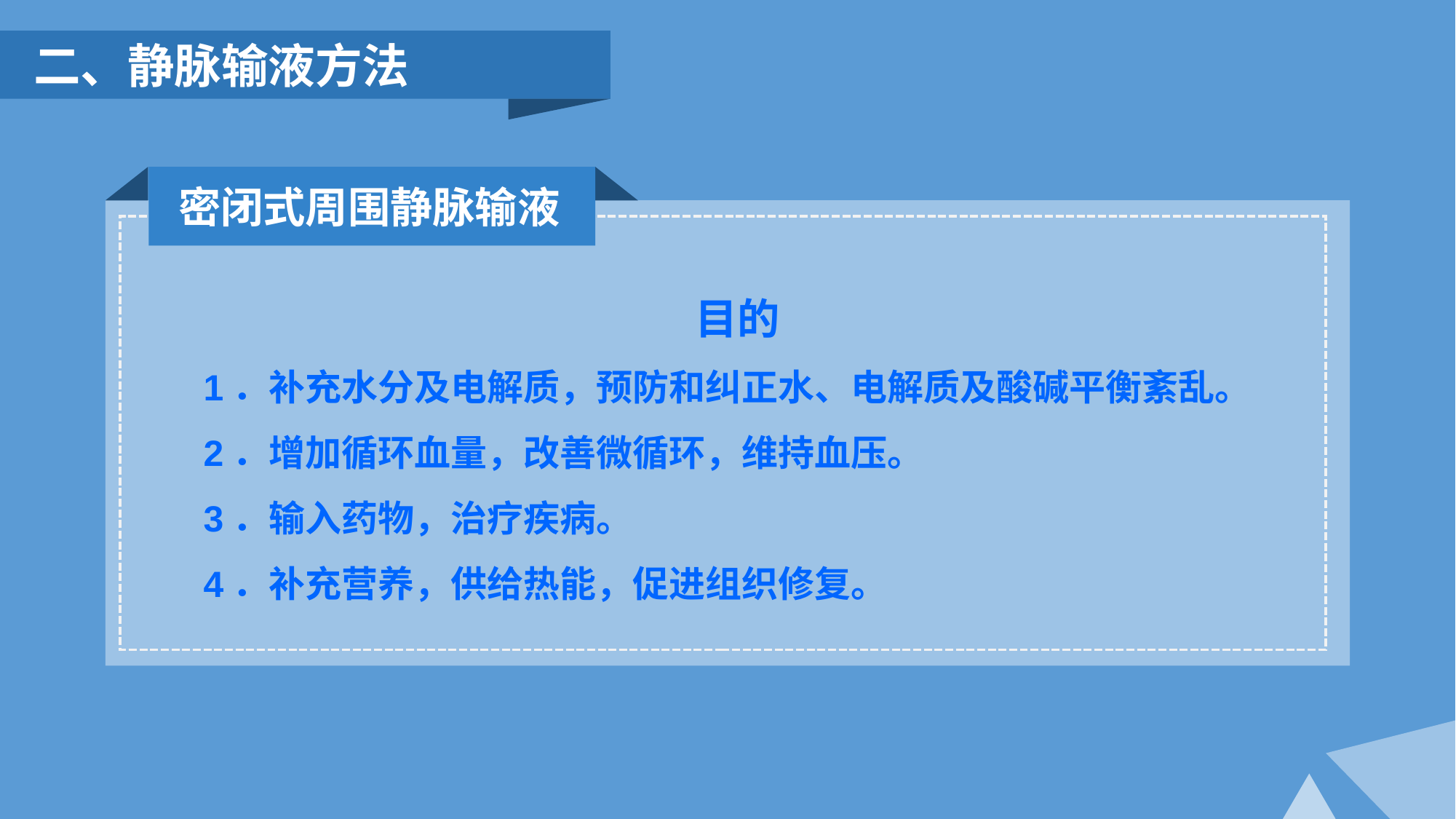

二、静脉输液方法

密闭式周围静脉输液

目的
1．补充水分及电解质，预防和纠正水、电解质及酸碱平衡紊乱。
2．增加循环血量，改善微循环，维持血压。
3．输入药物，治疗疾病。
4．补充营养，供给热能，促进组织修复。